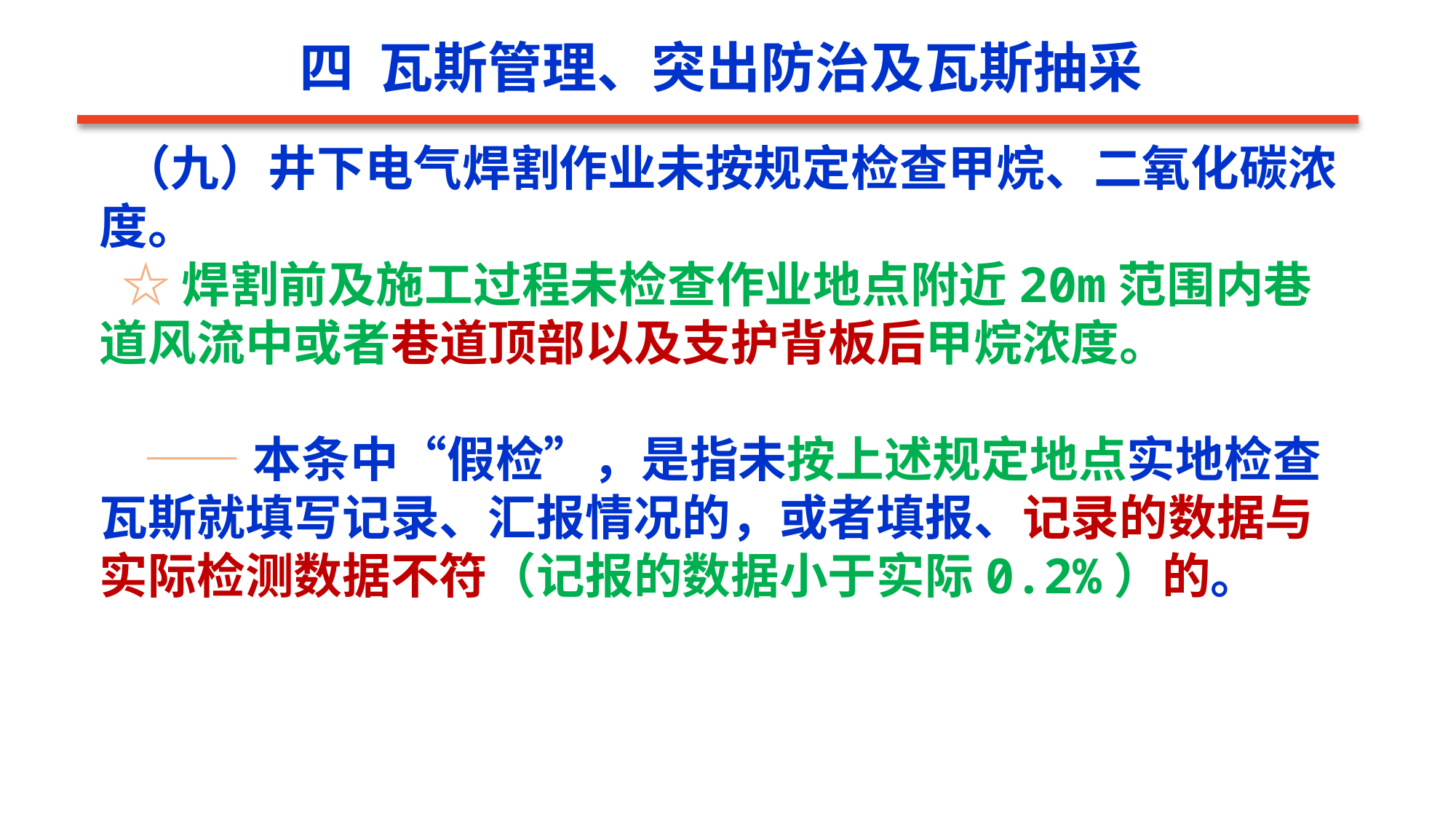

四  瓦斯管理、突出防治及瓦斯抽采
 （九）井下电气焊割作业未按规定检查甲烷、二氧化碳浓度。
  ☆焊割前及施工过程未检查作业地点附近20m范围内巷道风流中或者巷道顶部以及支护背板后甲烷浓度。

    ——本条中“假检”，是指未按上述规定地点实地检查瓦斯就填写记录、汇报情况的，或者填报、记录的数据与实际检测数据不符（记报的数据小于实际0.2%）的。